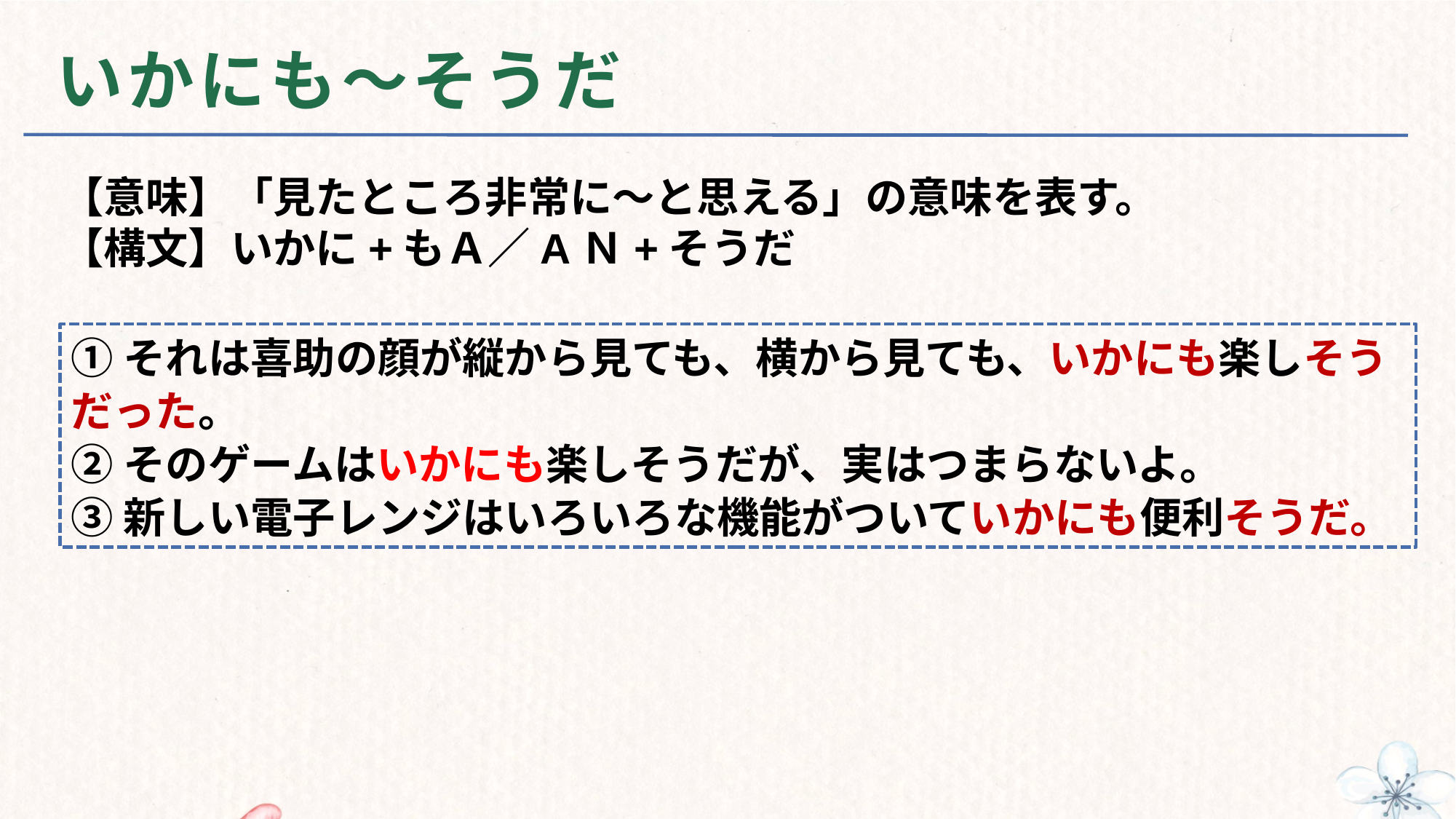

# いかにも～そうだ
【意味】「見たところ非常に～と思える」の意味を表す。
【構文】いかに+もＡ／AＮ+そうだ
①それは喜助の顔が縦から見ても、横から見ても、いかにも楽しそうだった。
②そのゲームはいかにも楽しそうだが、実はつまらないよ。
③新しい電子レンジはいろいろな機能がついていかにも便利そうだ。